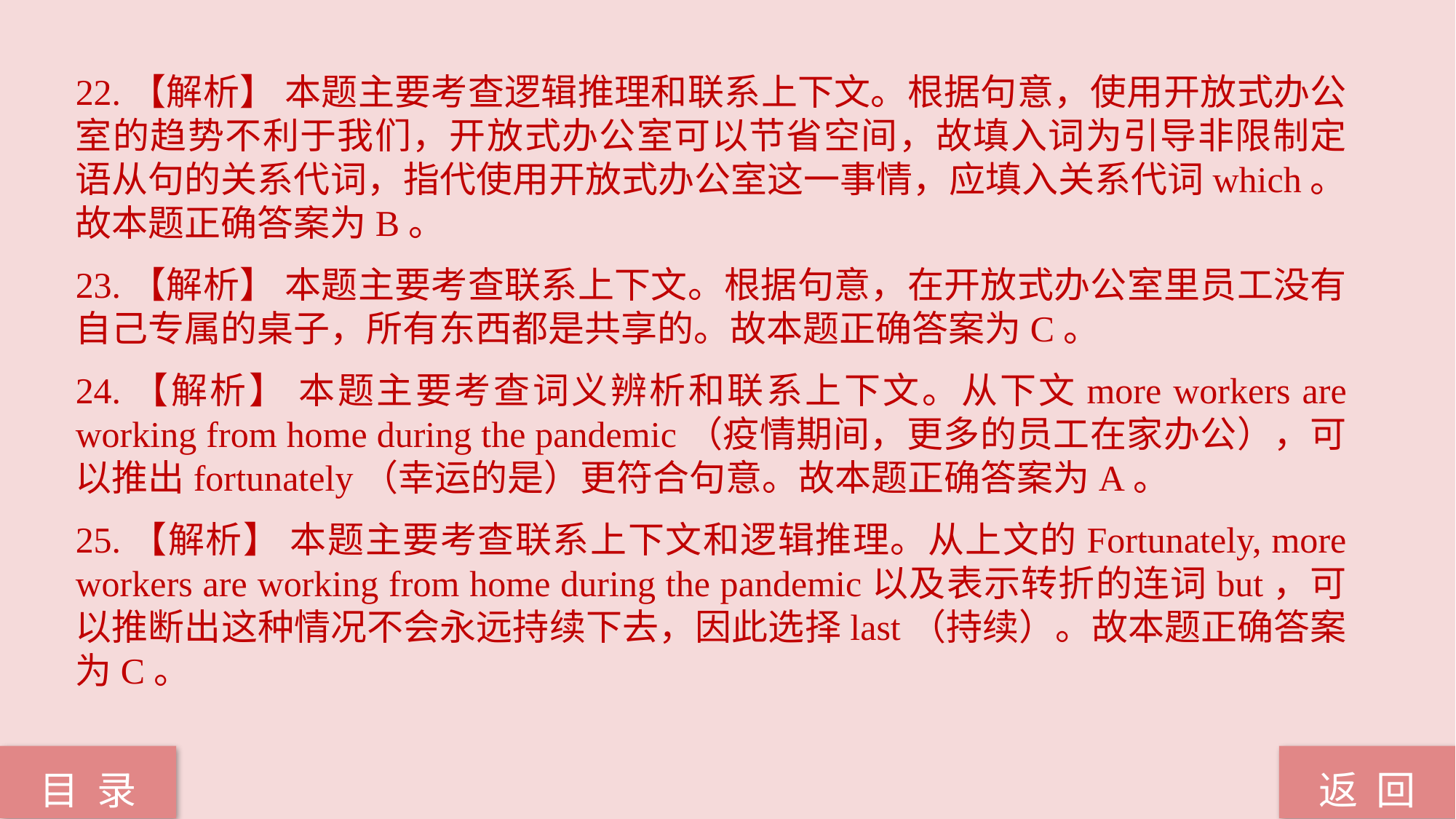

22.【解析】 本题主要考查逻辑推理和联系上下文。根据句意，使用开放式办公室的趋势不利于我们，开放式办公室可以节省空间，故填入词为引导非限制定语从句的关系代词，指代使用开放式办公室这一事情，应填入关系代词which。故本题正确答案为B。
23.【解析】 本题主要考查联系上下文。根据句意，在开放式办公室里员工没有自己专属的桌子，所有东西都是共享的。故本题正确答案为C。
24.【解析】 本题主要考查词义辨析和联系上下文。从下文more workers are working from home during the pandemic（疫情期间，更多的员工在家办公），可以推出fortunately（幸运的是）更符合句意。故本题正确答案为A。
25.【解析】 本题主要考查联系上下文和逻辑推理。从上文的Fortunately, more workers are working from home during the pandemic以及表示转折的连词but，可以推断出这种情况不会永远持续下去，因此选择last（持续）。故本题正确答案为C。
返  回